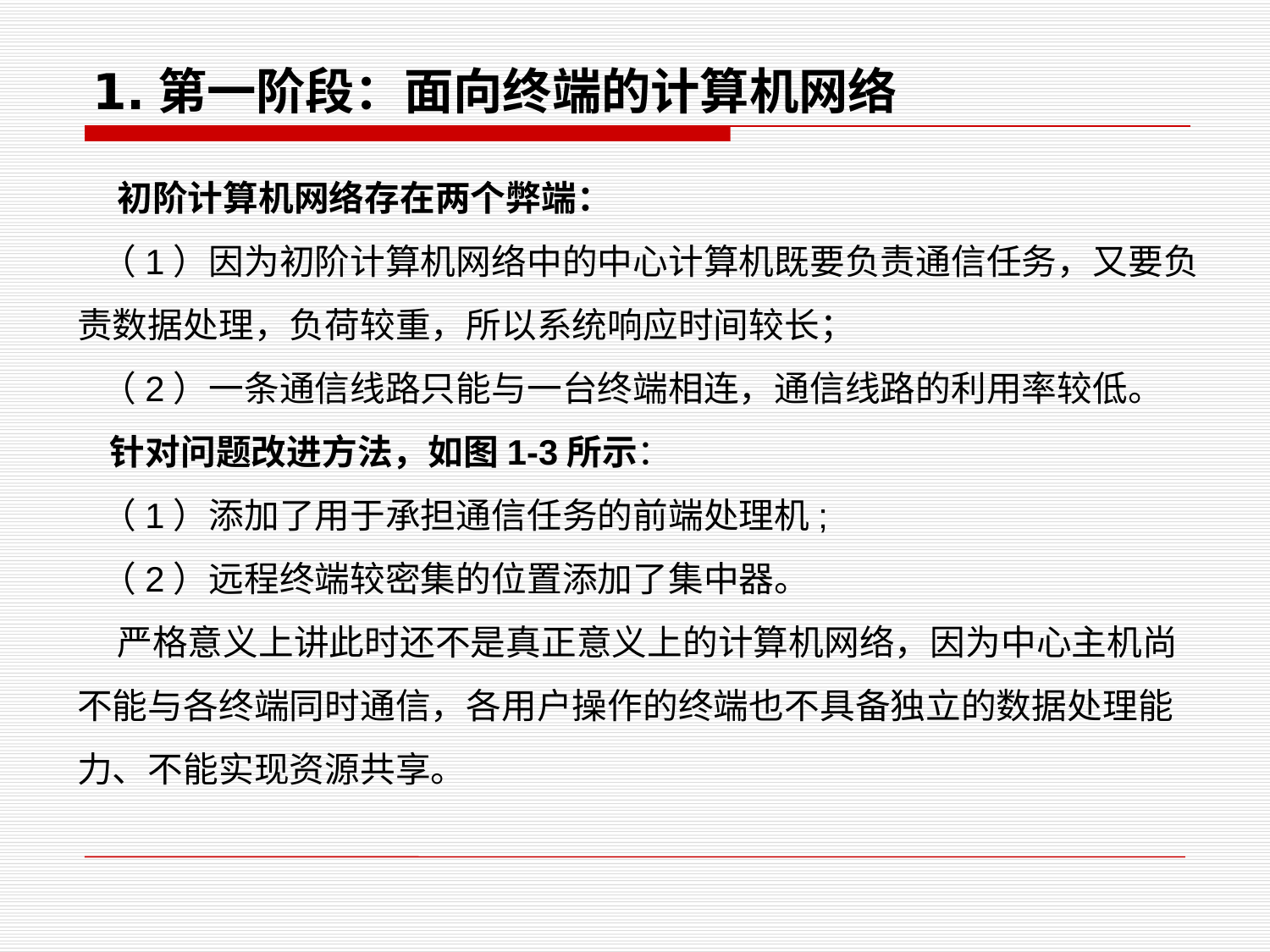

1.第一阶段：面向终端的计算机网络
    初阶计算机网络存在两个弊端：
  （1）因为初阶计算机网络中的中心计算机既要负责通信任务，又要负责数据处理，负荷较重，所以系统响应时间较长；
  （2）一条通信线路只能与一台终端相连，通信线路的利用率较低。
   针对问题改进方法，如图1-3所示：
  （1）添加了用于承担通信任务的前端处理机;
  （2）远程终端较密集的位置添加了集中器。
    严格意义上讲此时还不是真正意义上的计算机网络，因为中心主机尚不能与各终端同时通信，各用户操作的终端也不具备独立的数据处理能力、不能实现资源共享。
11